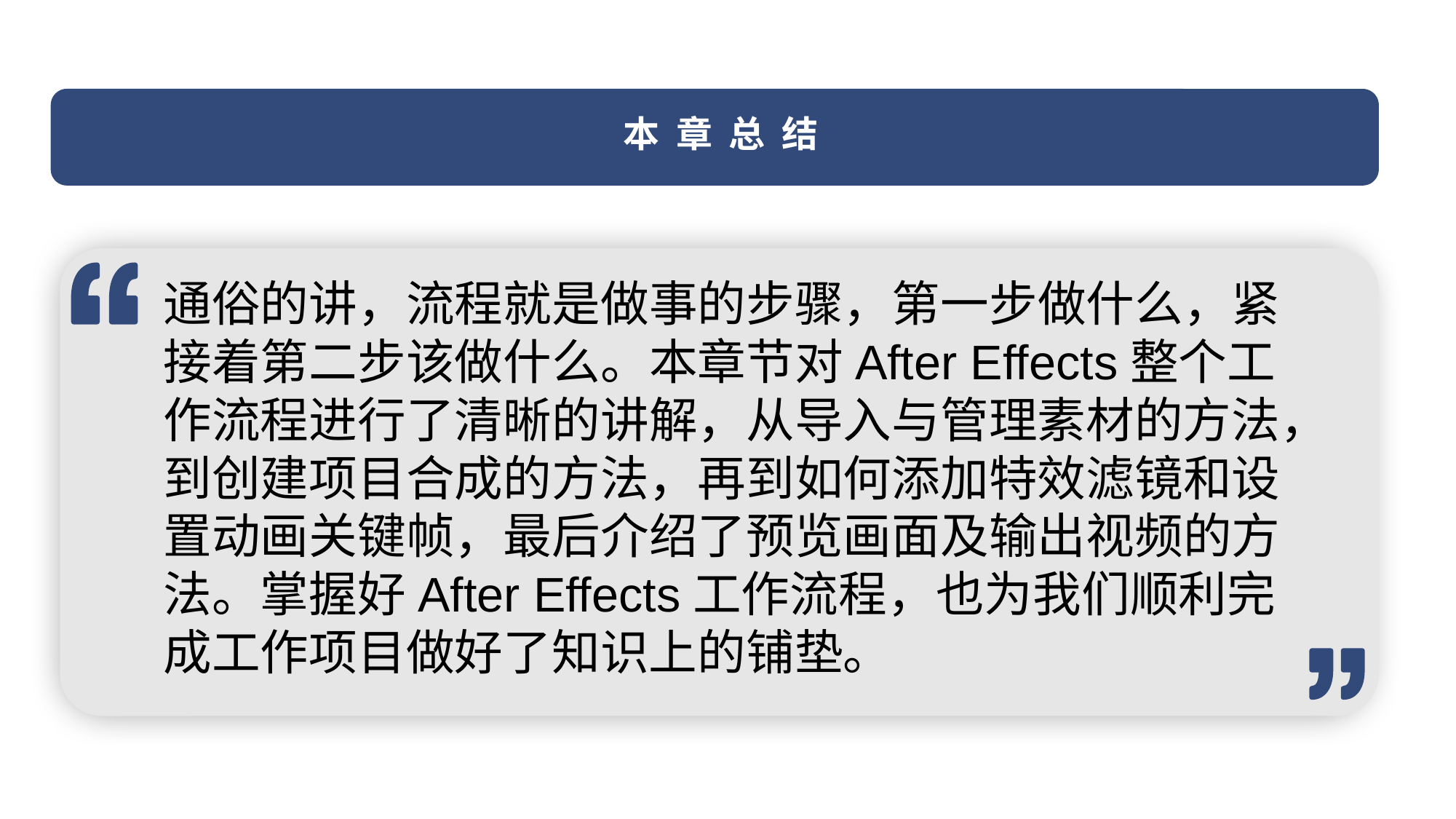

本  章  总  结

通俗的讲，流程就是做事的步骤，第一步做什么，紧接着第二步该做什么。本章节对After Effects整个工作流程进行了清晰的讲解，从导入与管理素材的方法，到创建项目合成的方法，再到如何添加特效滤镜和设置动画关键帧，最后介绍了预览画面及输出视频的方法。掌握好After Effects工作流程，也为我们顺利完成工作项目做好了知识上的铺垫。